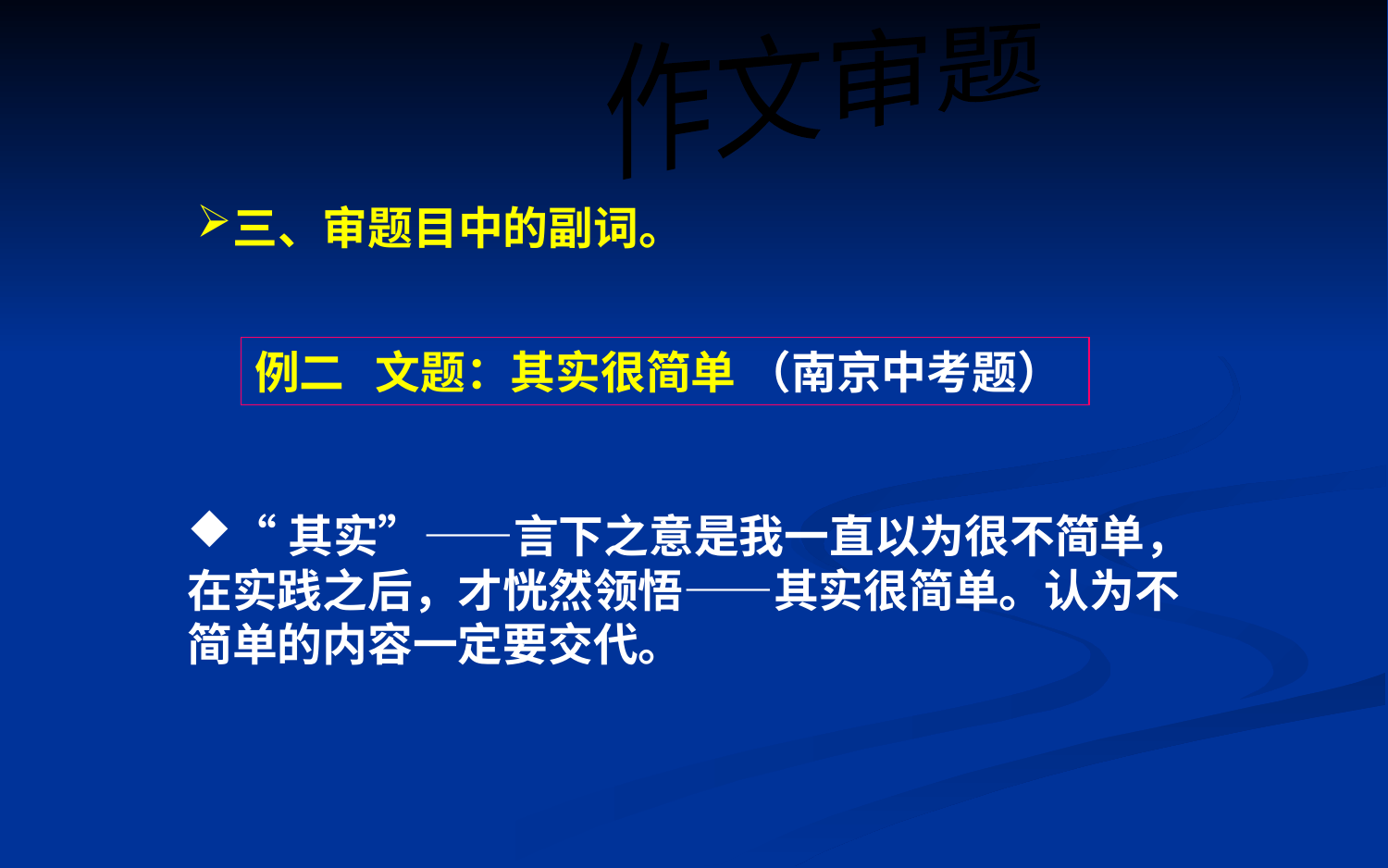

作文审题
三、审题目中的副词。

例二   文题：其实很简单 （南京中考题）
“其实”——言下之意是我一直以为很不简单，在实践之后，才恍然领悟——其实很简单。认为不简单的内容一定要交代。